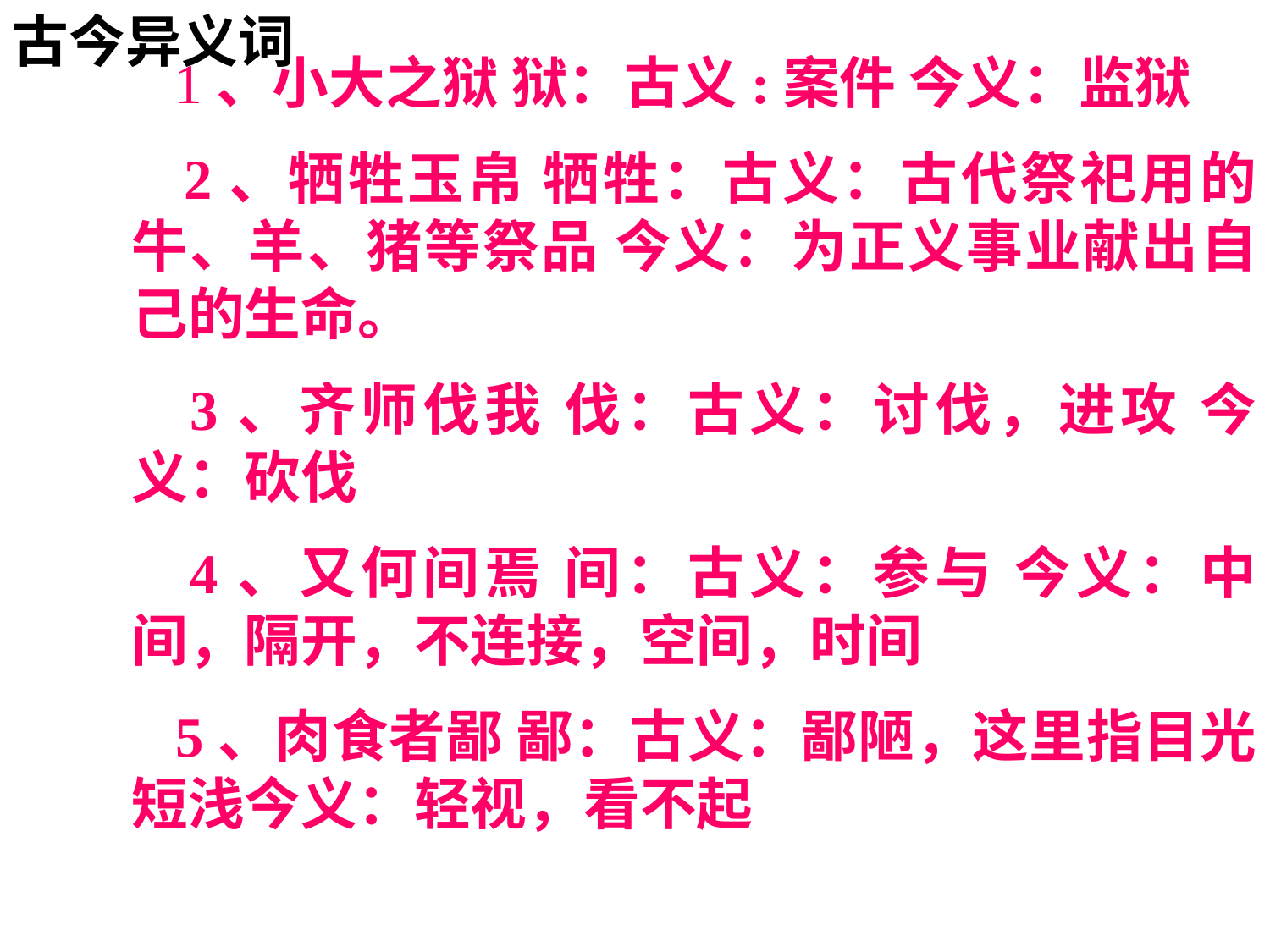

古今异义词
   1、小大之狱 狱：古义:案件 今义：监狱
   2、牺牲玉帛 牺牲：古义：古代祭祀用的牛、羊、猪等祭品 今义：为正义事业献出自己的生命。
   3、齐师伐我 伐：古义：讨伐，进攻 今义：砍伐
   4、又何间焉 间：古义：参与 今义：中间，隔开，不连接，空间，时间
   5、肉食者鄙 鄙：古义：鄙陋，这里指目光短浅今义：轻视，看不起